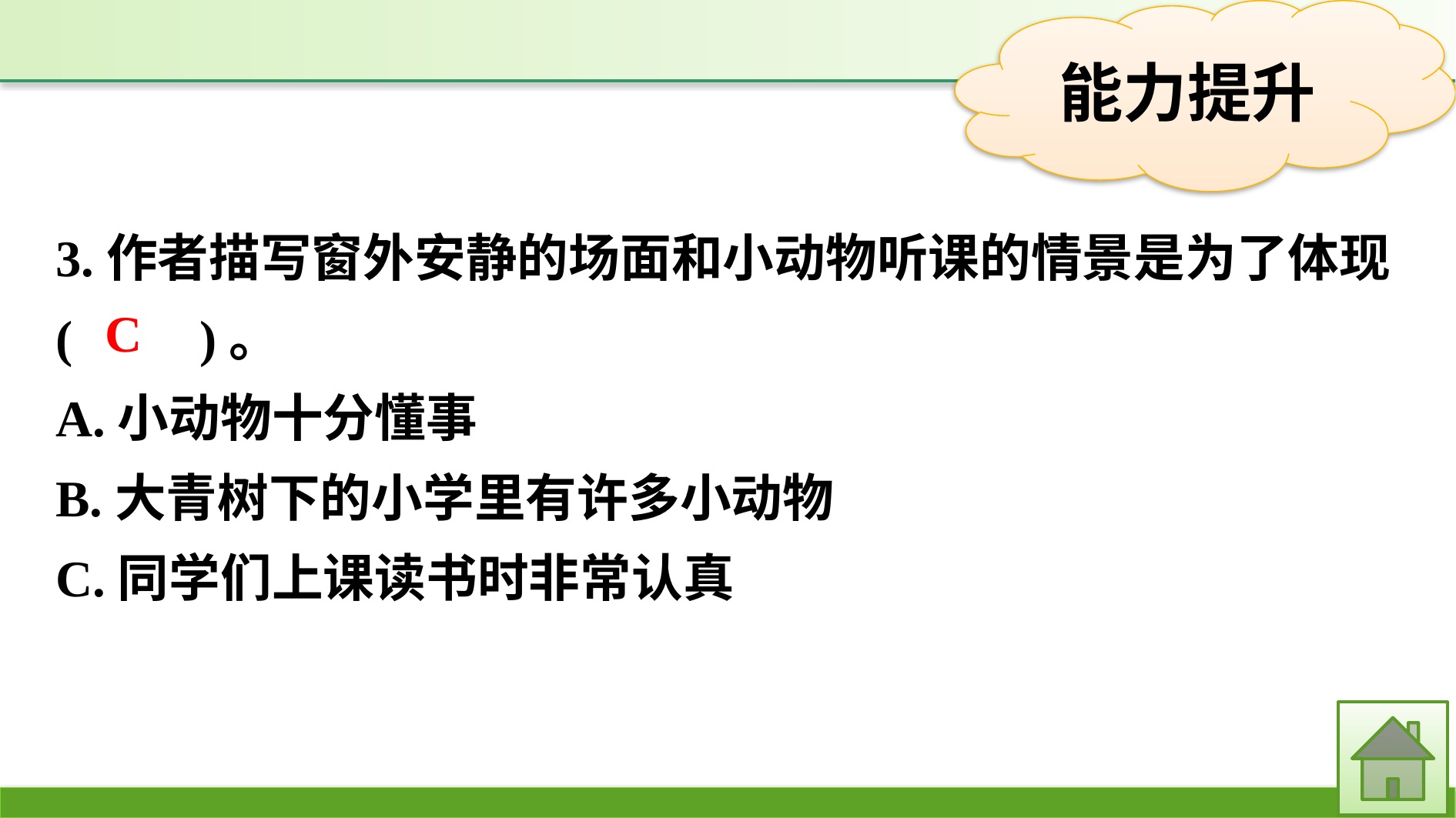

3.作者描写窗外安静的场面和小动物听课的情景是为了体现
(　　)。
A.小动物十分懂事
B.大青树下的小学里有许多小动物
C.同学们上课读书时非常认真
C